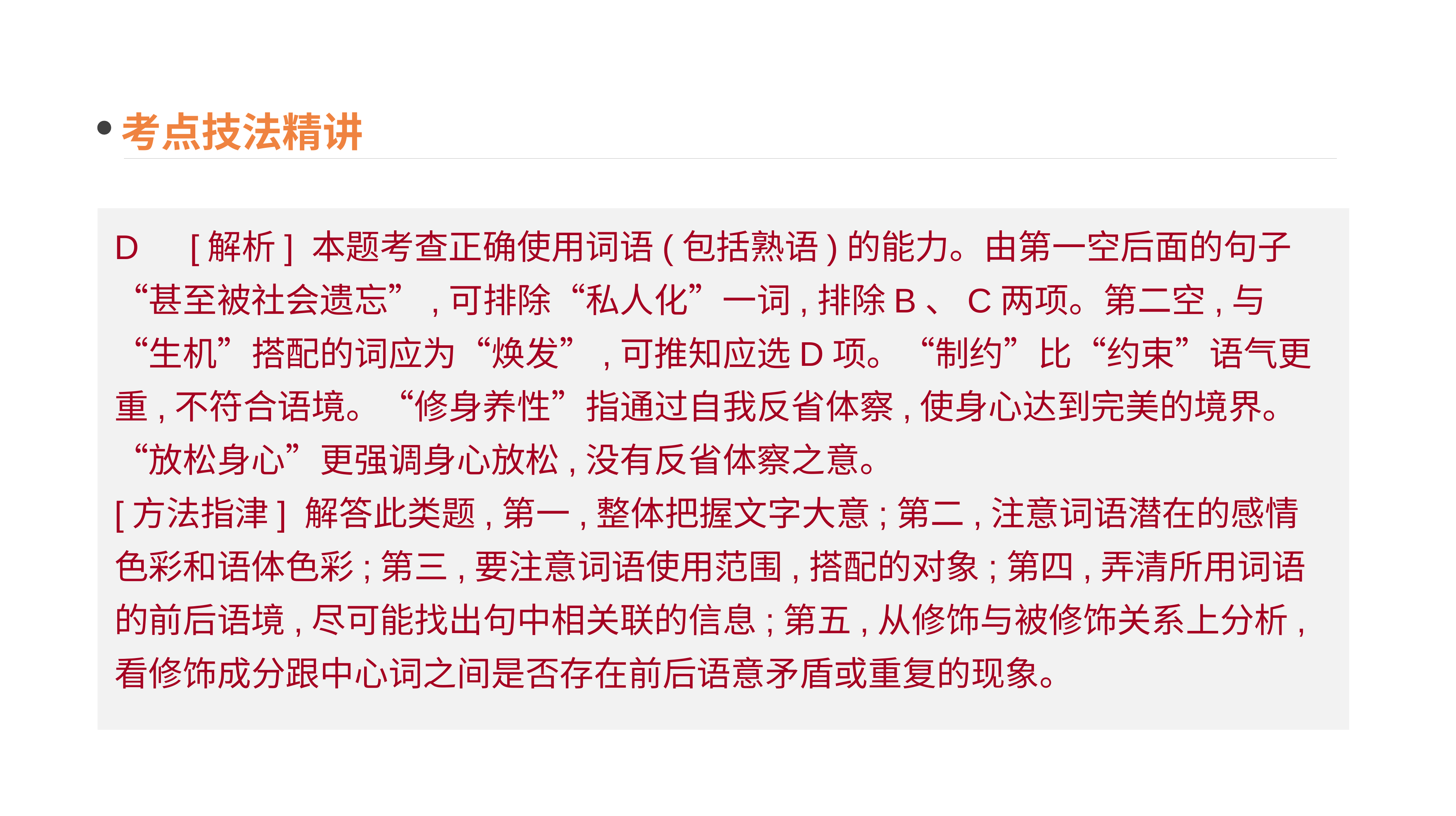

考点技法精讲

D　[解析] 本题考查正确使用词语(包括熟语)的能力。由第一空后面的句子“甚至被社会遗忘”,可排除“私人化”一词,排除B、C两项。第二空,与“生机”搭配的词应为“焕发”,可推知应选D项。“制约”比“约束”语气更重,不符合语境。“修身养性”指通过自我反省体察,使身心达到完美的境界。“放松身心”更强调身心放松,没有反省体察之意。
[方法指津] 解答此类题,第一,整体把握文字大意;第二,注意词语潜在的感情色彩和语体色彩;第三,要注意词语使用范围,搭配的对象;第四,弄清所用词语的前后语境,尽可能找出句中相关联的信息;第五,从修饰与被修饰关系上分析,看修饰成分跟中心词之间是否存在前后语意矛盾或重复的现象。